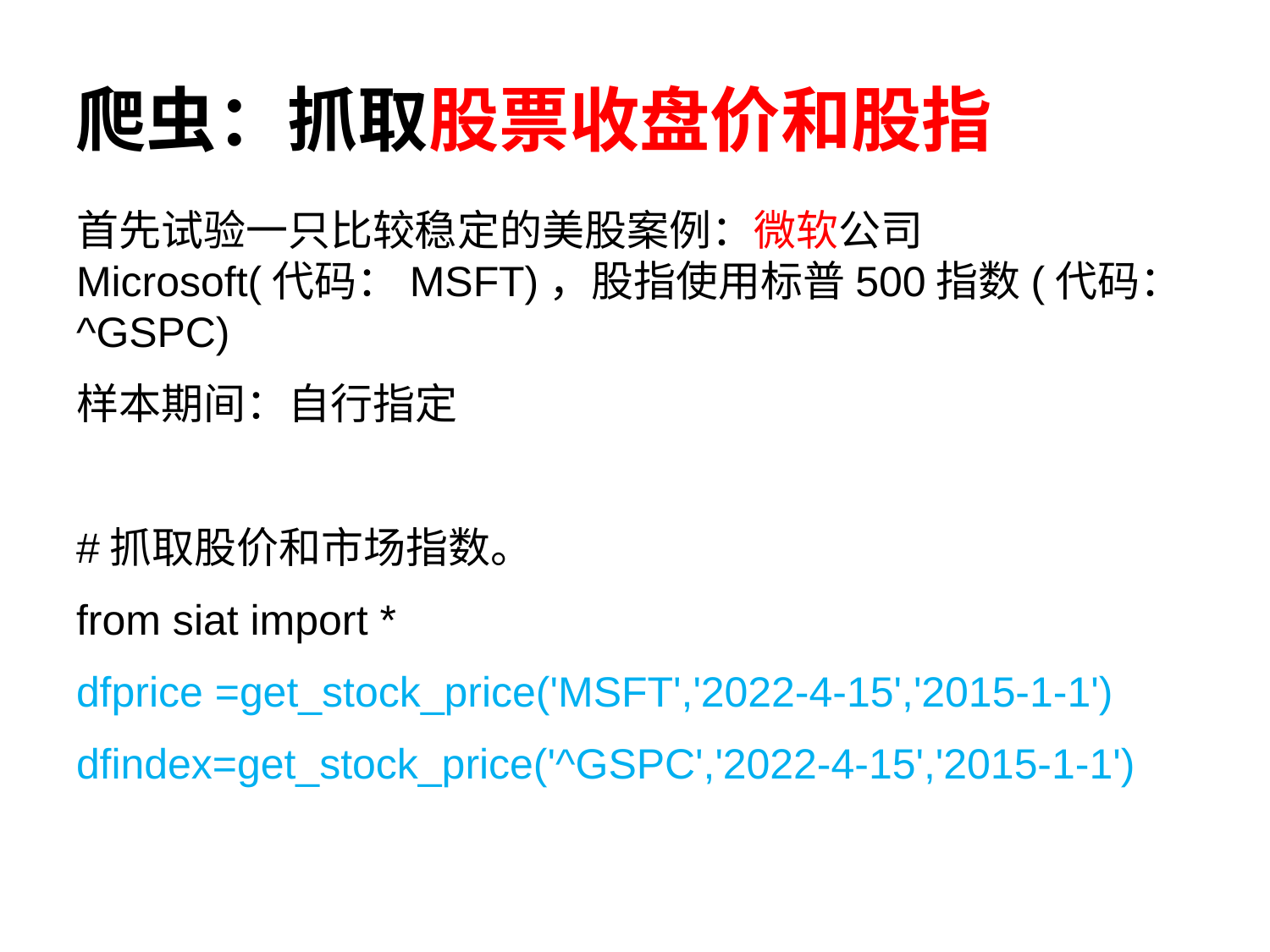

# 爬虫：抓取股票收盘价和股指
首先试验一只比较稳定的美股案例：微软公司Microsoft(代码：MSFT)，股指使用标普500指数(代码：^GSPC)
样本期间：自行指定

#抓取股价和市场指数。
from siat import *
dfprice =get_stock_price('MSFT','2022-4-15','2015-1-1')
dfindex=get_stock_price('^GSPC','2022-4-15','2015-1-1')